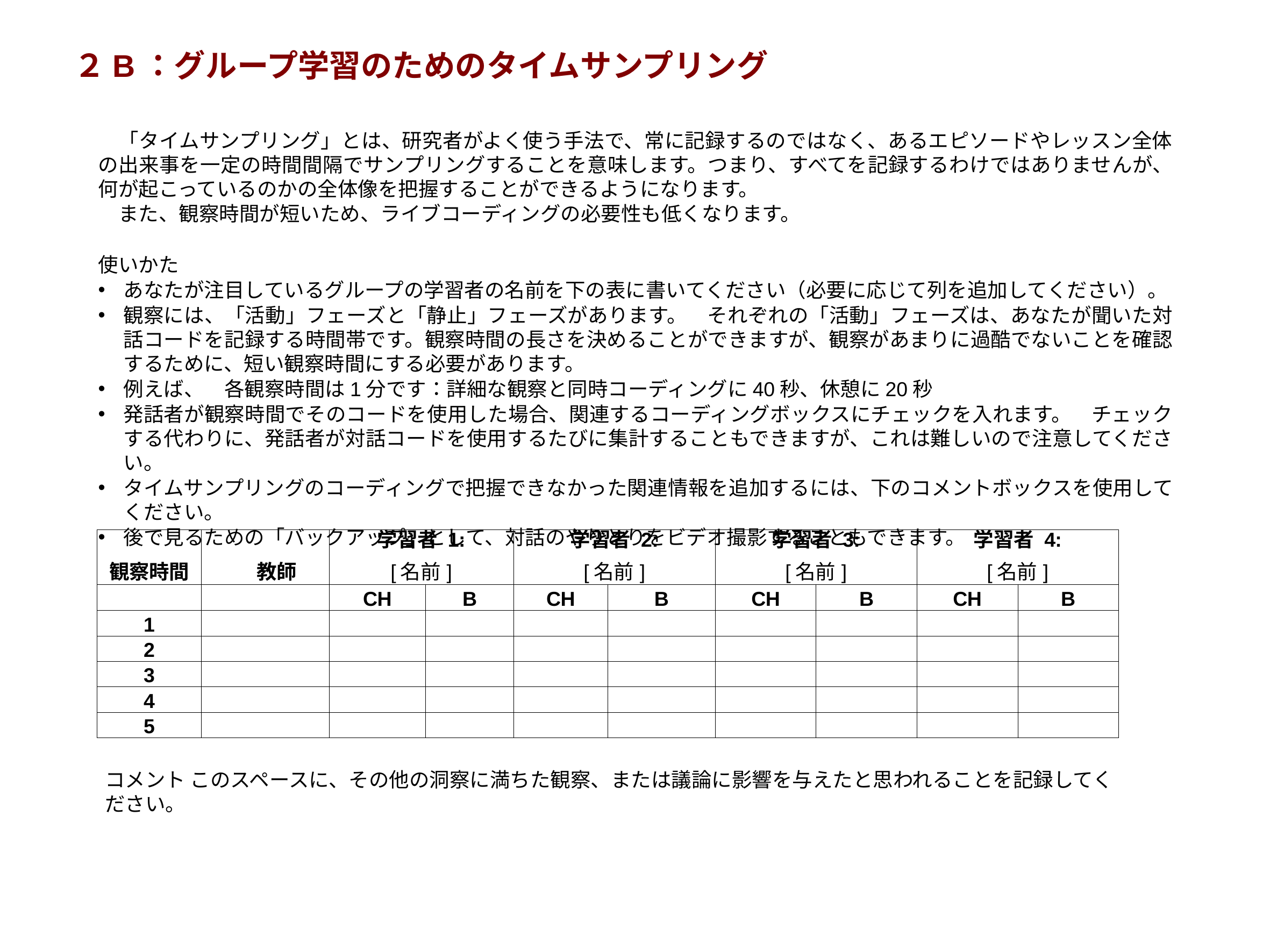

# ２B：グループ学習のためのタイムサンプリング
　「タイムサンプリング」とは、研究者がよく使う手法で、常に記録するのではなく、あるエピソードやレッスン全体の出来事を一定の時間間隔でサンプリングすることを意味します。つまり、すべてを記録するわけではありませんが、何が起こっているのかの全体像を把握することができるようになります。
　また、観察時間が短いため、ライブコーディングの必要性も低くなります。

使いかた
あなたが注目しているグループの学習者の名前を下の表に書いてください（必要に応じて列を追加してください）。
観察には、「活動」フェーズと「静止」フェーズがあります。　それぞれの「活動」フェーズは、あなたが聞いた対話コードを記録する時間帯です。観察時間の長さを決めることができますが、観察があまりに過酷でないことを確認するために、短い観察時間にする必要があります。
例えば、　各観察時間は1分です：詳細な観察と同時コーディングに40秒、休憩に20秒
発話者が観察時間でそのコードを使用した場合、関連するコーディングボックスにチェックを入れます。　チェックする代わりに、発話者が対話コードを使用するたびに集計することもできますが、これは難しいので注意してください。
タイムサンプリングのコーディングで把握できなかった関連情報を追加するには、下のコメントボックスを使用してください。
後で見るための「バックアップ」として、対話のやりとりをビデオ撮影することもできます。
| 観察時間 | 教師 | 学習者 1: [名前] |  | 学習者 2: [名前] |  | 学習者 3: [名前] |  | 学習者 4: [名前] |  |
| --- | --- | --- | --- | --- | --- | --- | --- | --- | --- |
|  |  | CH | B | CH | B | CH | B | CH | B |
| 1 |  |  |  |  |  |  |  |  |  |
| 2 |  |  |  |  |  |  |  |  |  |
| 3 |  |  |  |  |  |  |  |  |  |
| 4 |  |  |  |  |  |  |  |  |  |
| 5 |  |  |  |  |  |  |  |  |  |
コメント このスペースに、その他の洞察に満ちた観察、または議論に影響を与えたと思われることを記録してください。